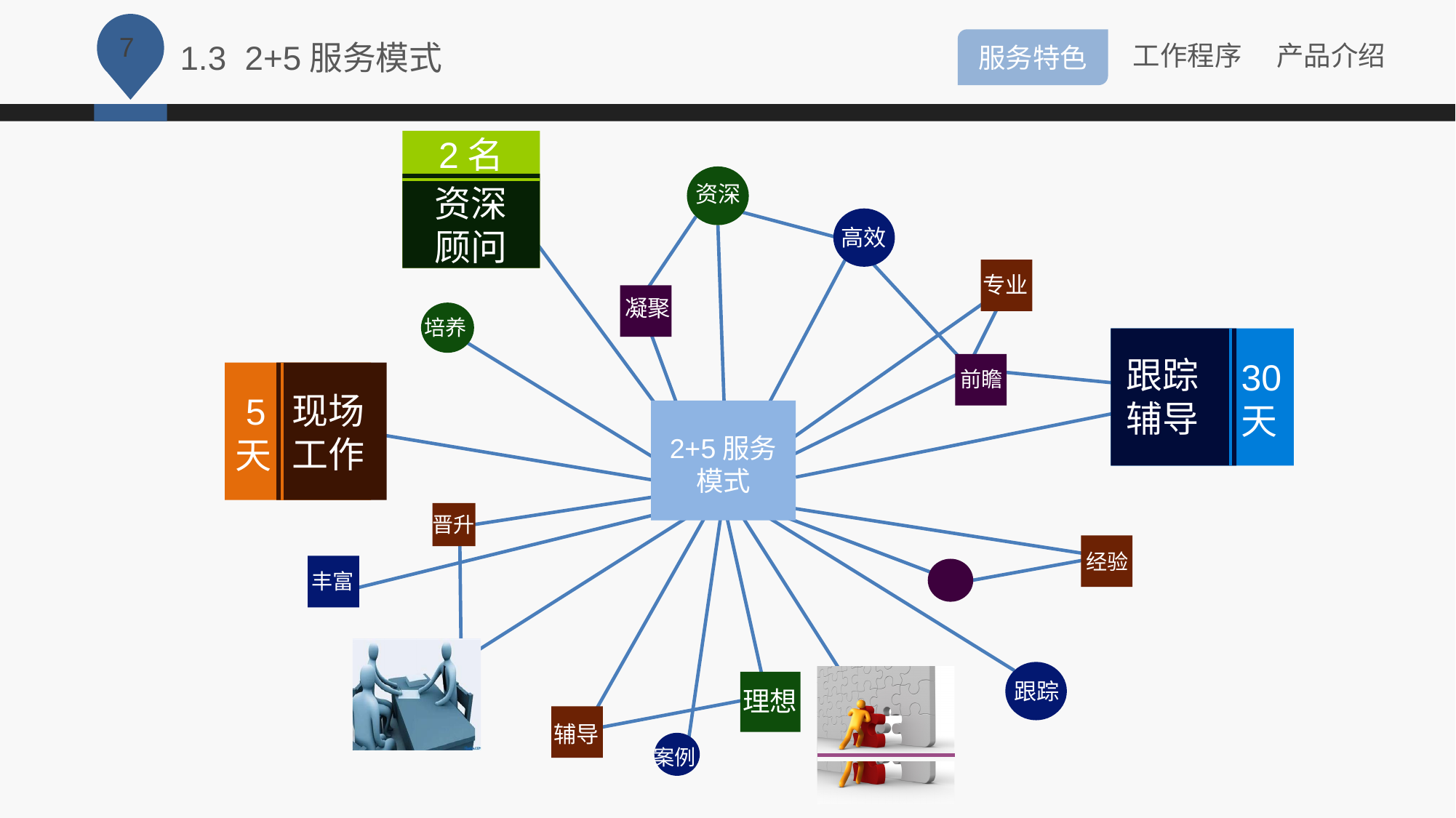

1.3  2+5服务模式
2名

资深
顾问

资深

高效

专业

凝聚

培养

跟踪
辅导
30
天

前瞻

现场
工作
 5
天

2+5服务模式

晋升

经验

丰富
丰富

跟踪
理想

辅导

案例